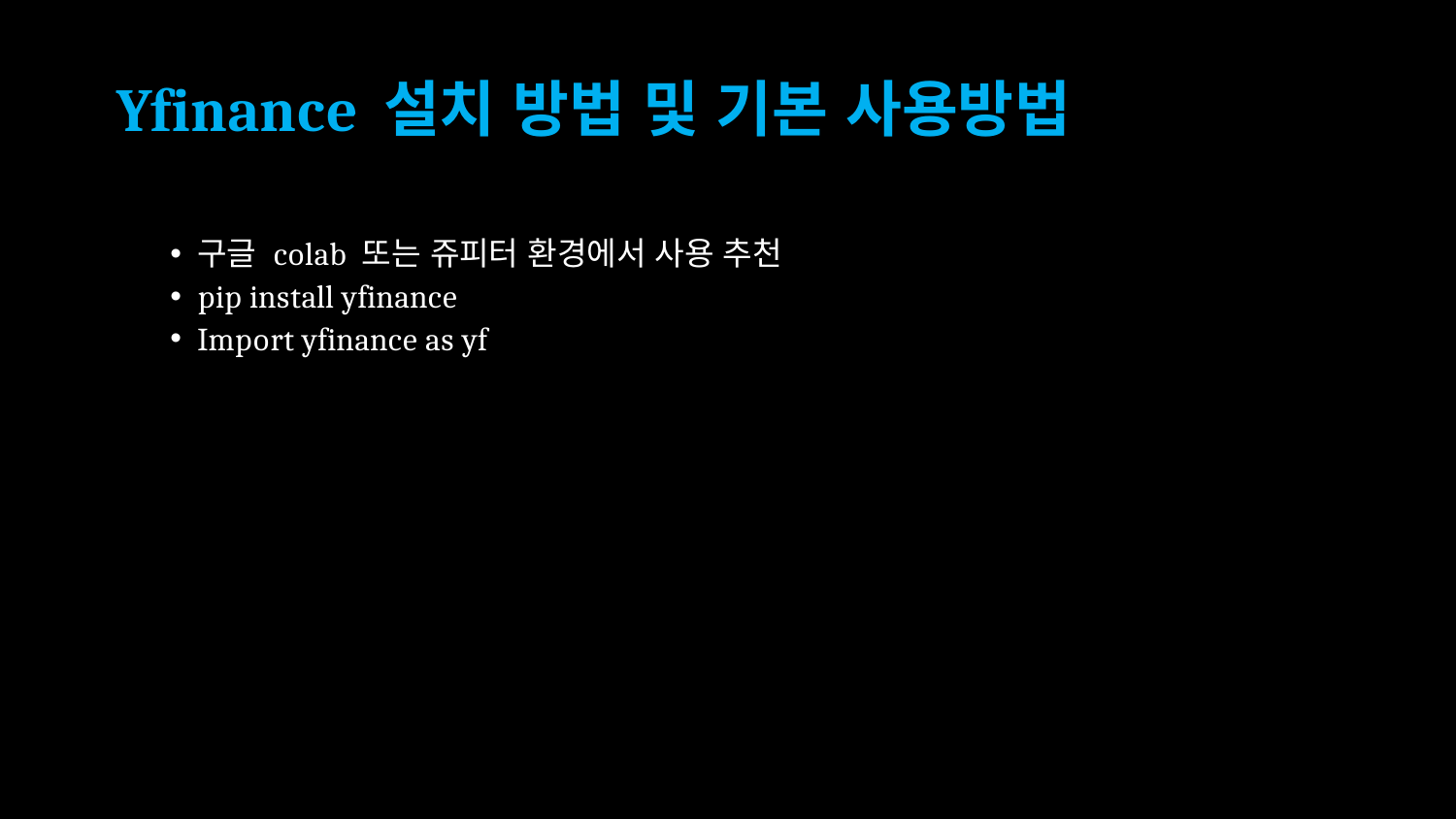

# Yfinance 설치 방법 및 기본 사용방법

구글 colab 또는 쥬피터 환경에서 사용 추천
pip install yfinance
Import yfinance as yf